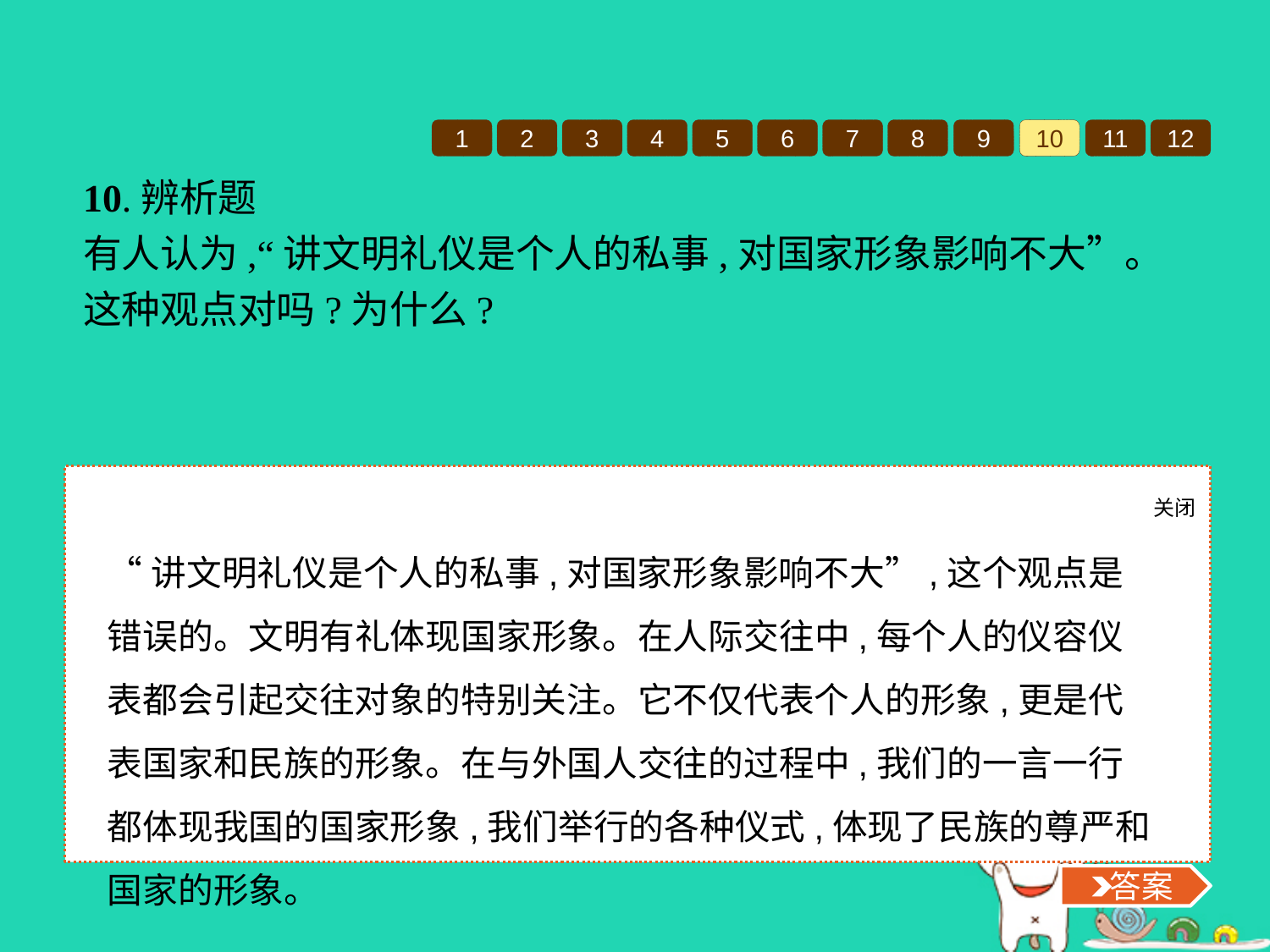

1
2
3
4
5
6
7
8
9
10
11
12
10.辨析题
有人认为,“讲文明礼仪是个人的私事,对国家形象影响不大”。这种观点对吗?为什么?

关闭
  答案

“讲文明礼仪是个人的私事,对国家形象影响不大”,这个观点是错误的。文明有礼体现国家形象。在人际交往中,每个人的仪容仪表都会引起交往对象的特别关注。它不仅代表个人的形象,更是代表国家和民族的形象。在与外国人交往的过程中,我们的一言一行都体现我国的国家形象,我们举行的各种仪式,体现了民族的尊严和国家的形象。
  答案